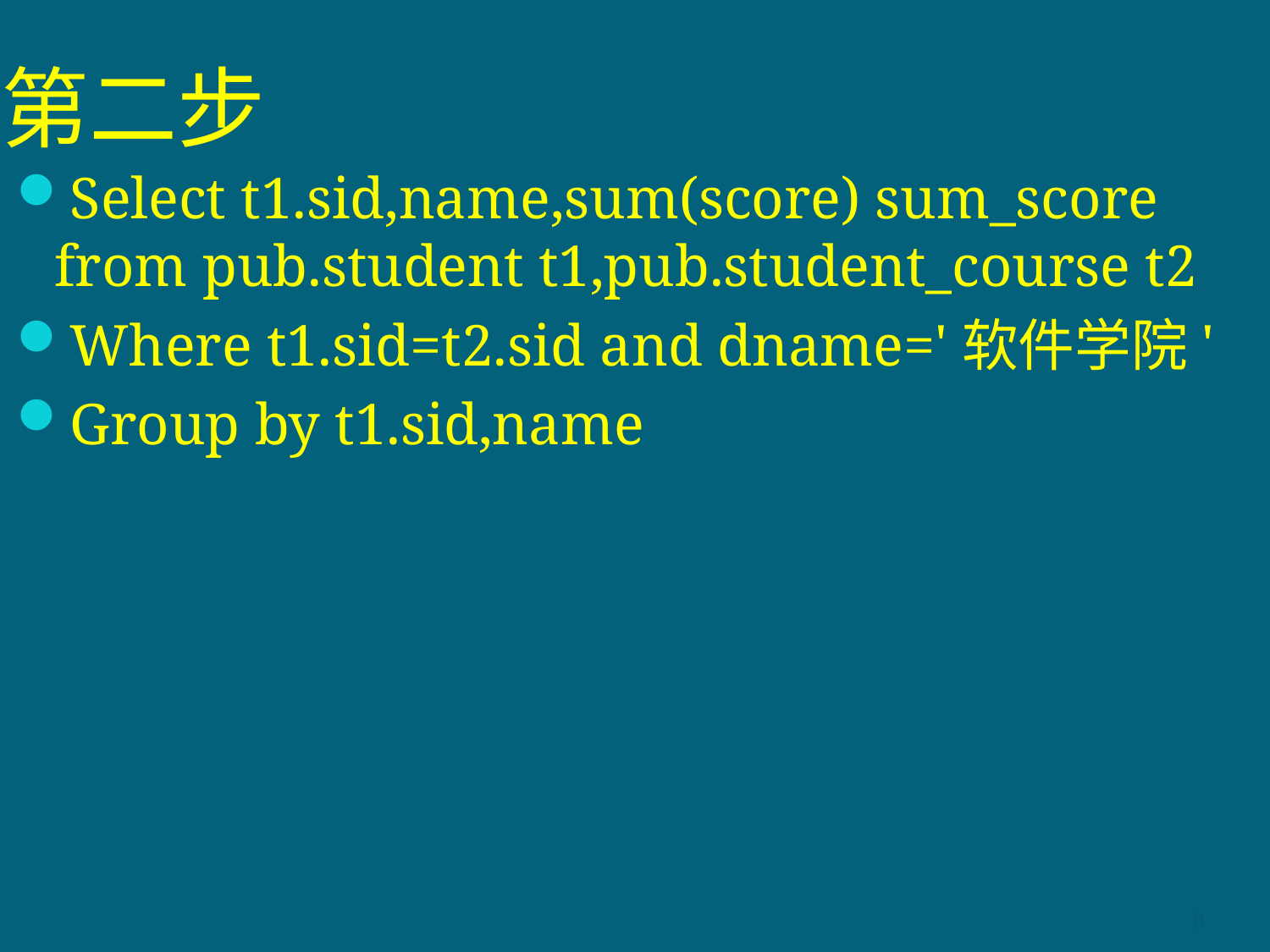

# 第二步
Select t1.sid,name,sum(score) sum_score  from pub.student t1,pub.student_course t2
Where t1.sid=t2.sid and dname='软件学院'
Group by t1.sid,name

8